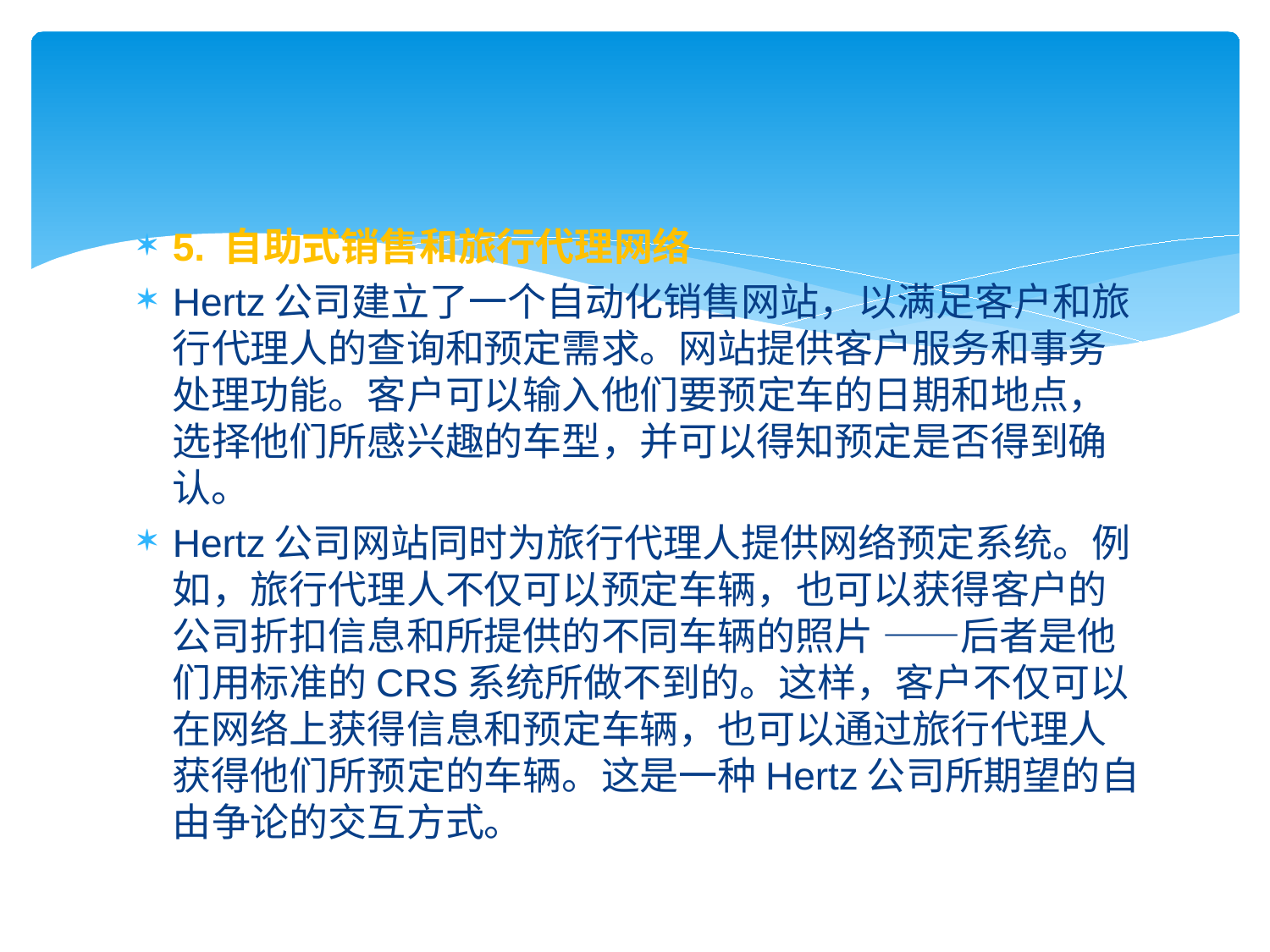

5. 自助式销售和旅行代理网络
Hertz公司建立了一个自动化销售网站，以满足客户和旅行代理人的查询和预定需求。网站提供客户服务和事务处理功能。客户可以输入他们要预定车的日期和地点，选择他们所感兴趣的车型，并可以得知预定是否得到确认。
Hertz公司网站同时为旅行代理人提供网络预定系统。例如，旅行代理人不仅可以预定车辆，也可以获得客户的公司折扣信息和所提供的不同车辆的照片 ——后者是他们用标准的CRS系统所做不到的。这样，客户不仅可以在网络上获得信息和预定车辆，也可以通过旅行代理人获得他们所预定的车辆。这是一种Hertz公司所期望的自由争论的交互方式。